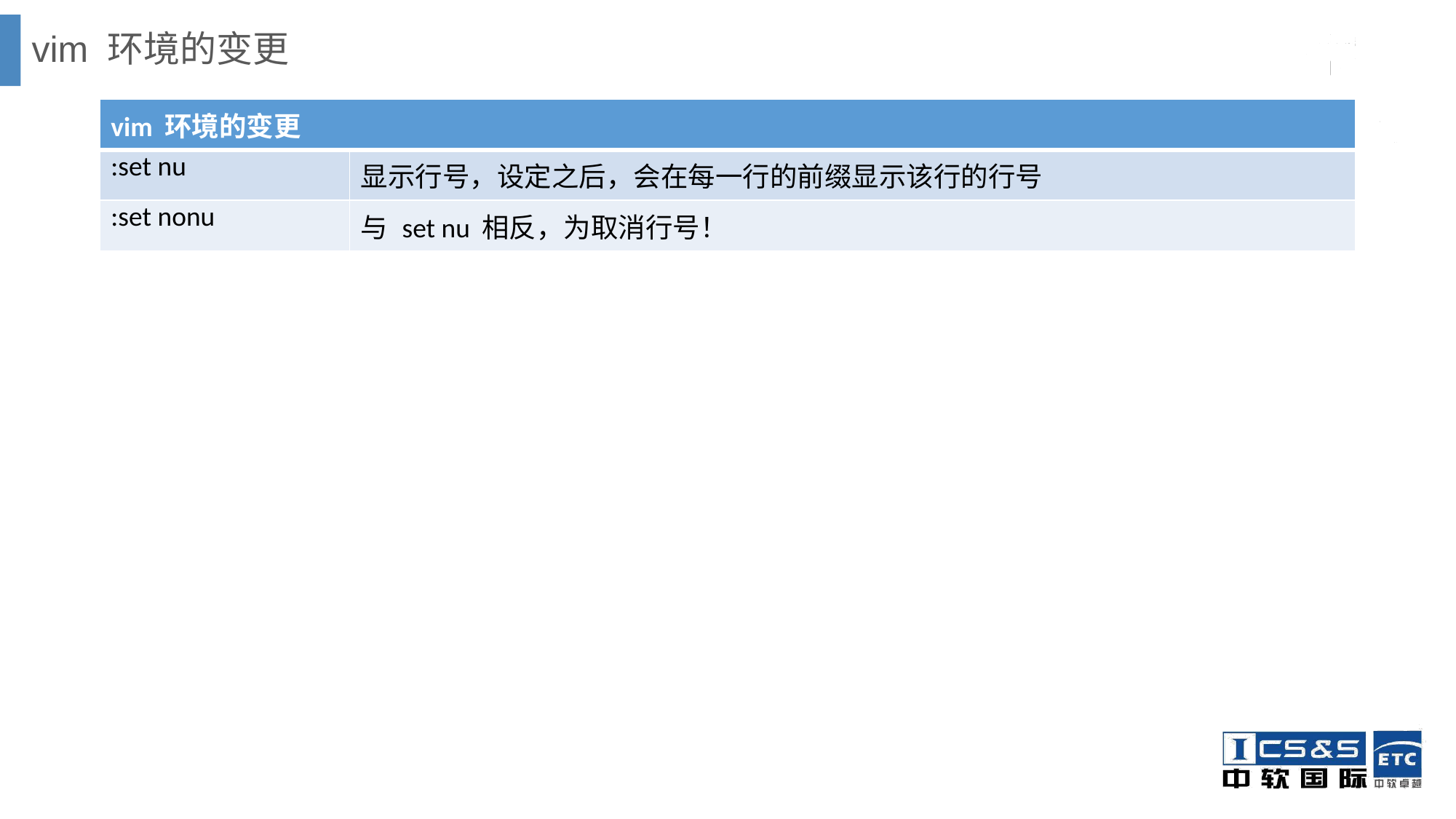

# vim 环境的变更
| vim 环境的变更 |  |
| --- | --- |
| :set nu | 显示行号，设定之后，会在每一行的前缀显示该行的行号 |
| :set nonu | 与 set nu 相反，为取消行号！ |